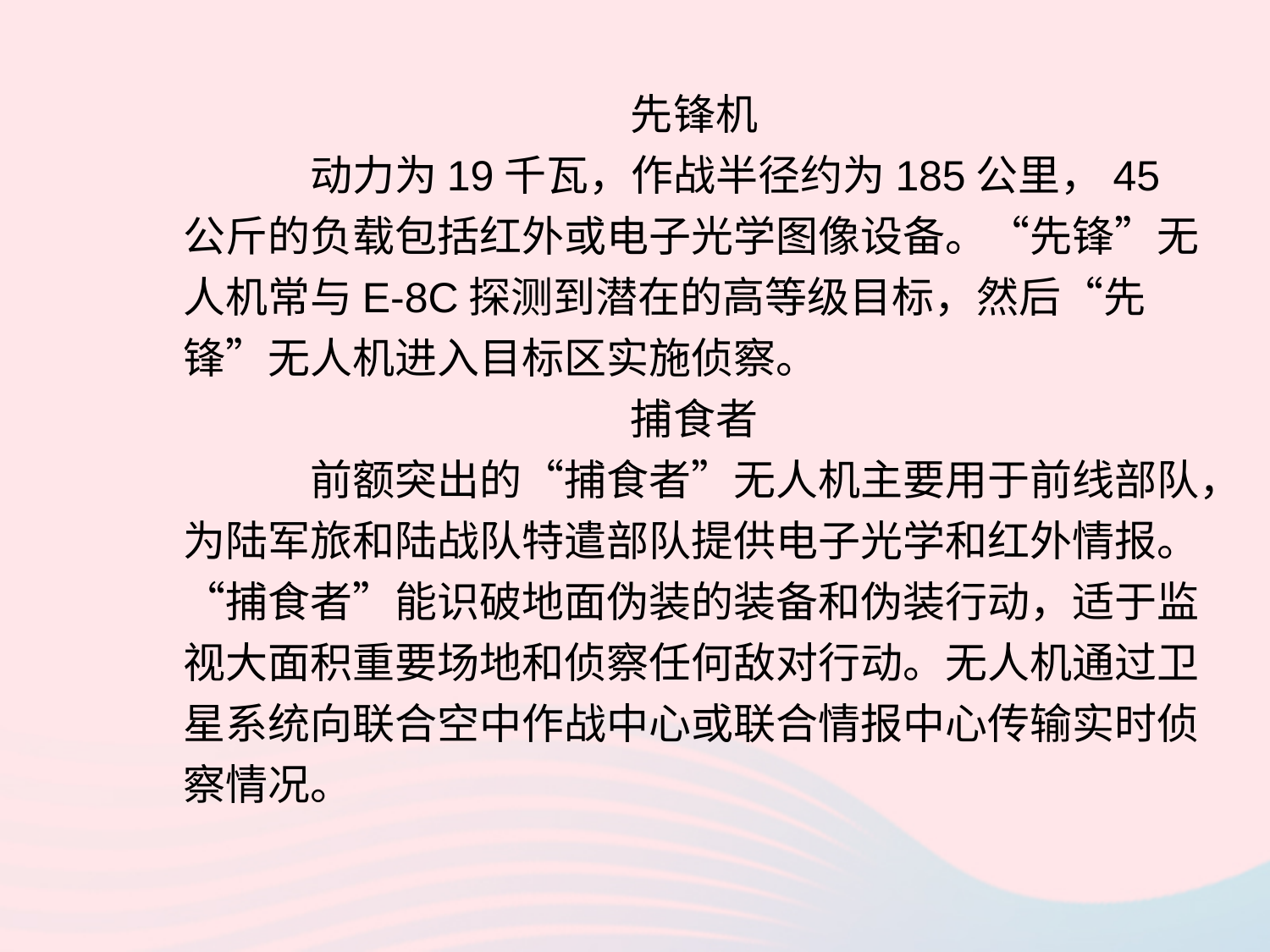

先锋机
	动力为19千瓦，作战半径约为185公里，45公斤的负载包括红外或电子光学图像设备。“先锋”无人机常与E-8C探测到潜在的高等级目标，然后“先锋”无人机进入目标区实施侦察。
捕食者
	前额突出的“捕食者”无人机主要用于前线部队，为陆军旅和陆战队特遣部队提供电子光学和红外情报。“捕食者”能识破地面伪装的装备和伪装行动，适于监视大面积重要场地和侦察任何敌对行动。无人机通过卫星系统向联合空中作战中心或联合情报中心传输实时侦察情况。